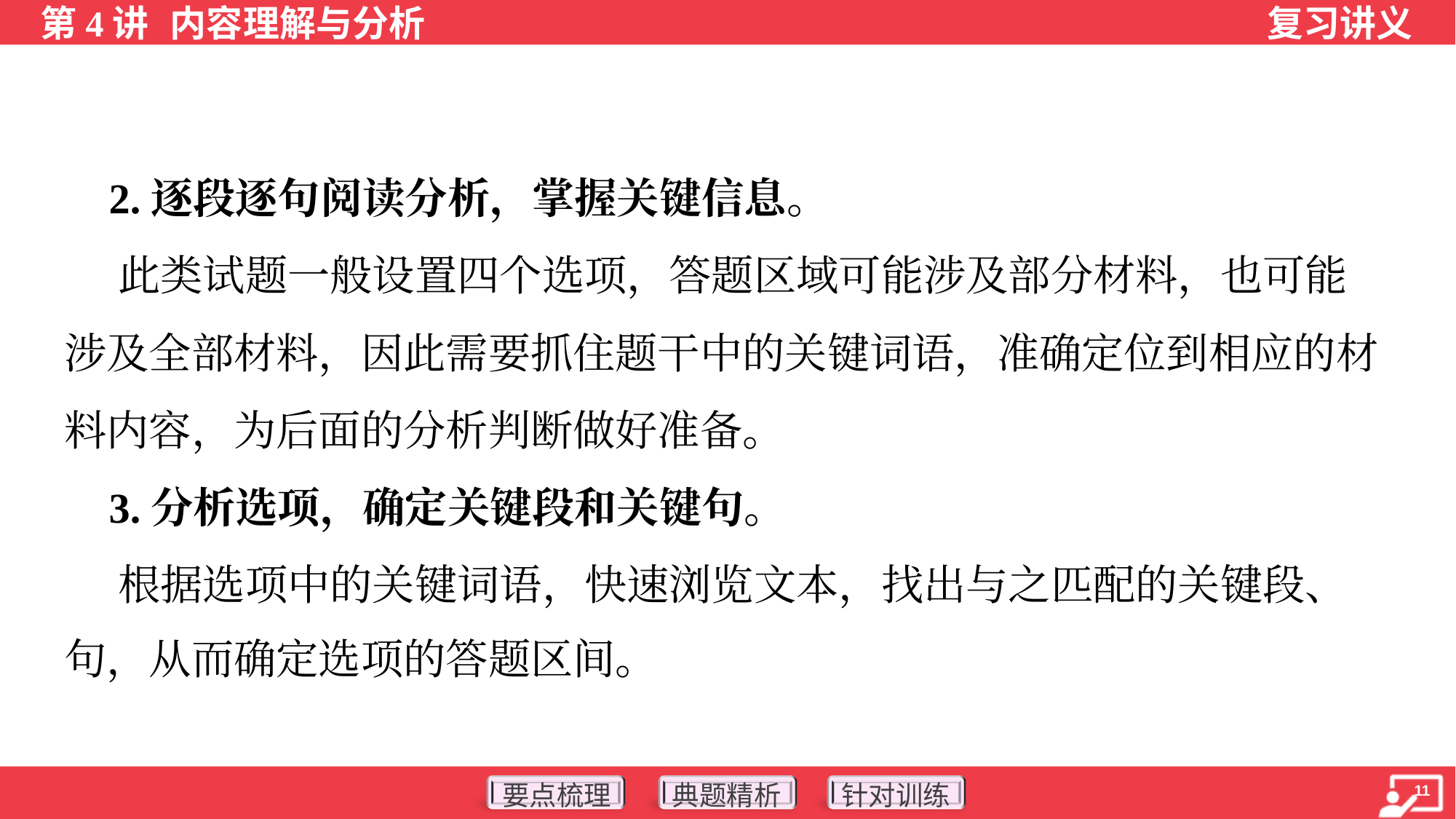

2.逐段逐句阅读分析，掌握关键信息。
    此类试题一般设置四个选项，答题区域可能涉及部分材料，也可能
涉及全部材料，因此需要抓住题干中的关键词语，准确定位到相应的材
料内容，为后面的分析判断做好准备。
    3.分析选项，确定关键段和关键句。
    根据选项中的关键词语，快速浏览文本，找出与之匹配的关键段、
句，从而确定选项的答题区间。